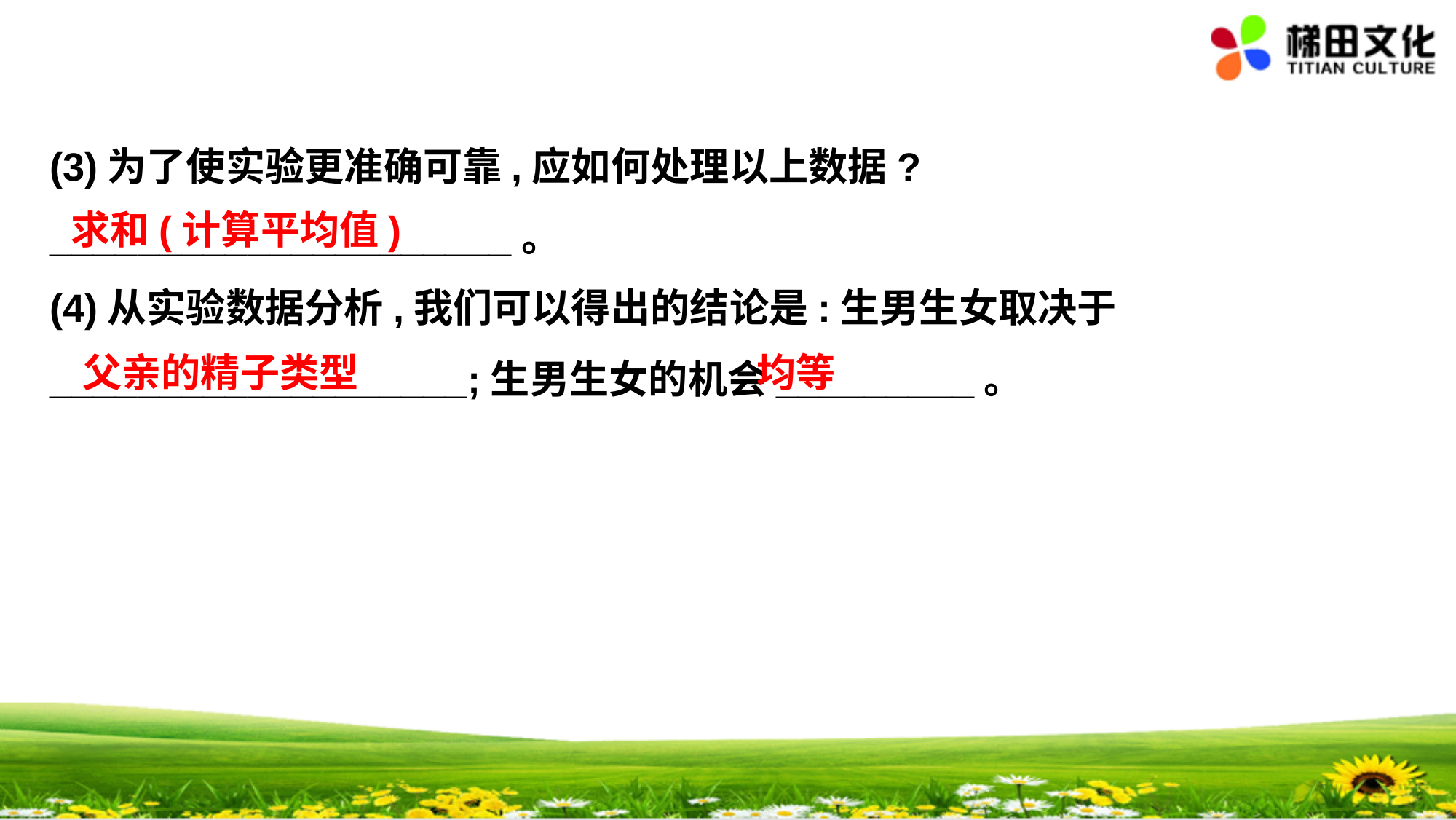

(3)为了使实验更准确可靠,应如何处理以上数据?
_____________________。
(4)从实验数据分析,我们可以得出的结论是:生男生女取决于
___________________;生男生女的机会_________。
　求和(计算平均值)
　父亲的精子类型
　均等